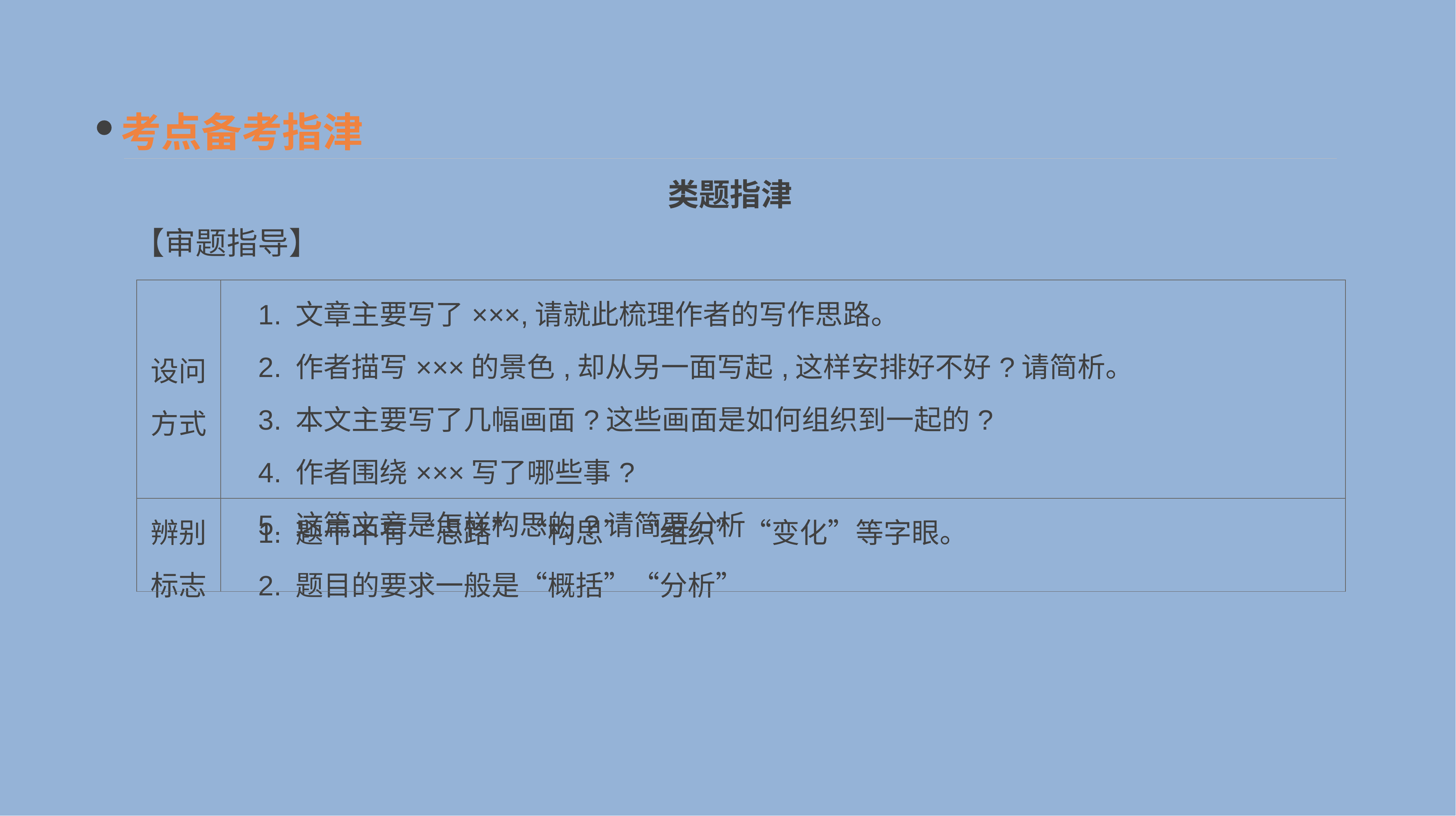

考点备考指津

类题指津
【审题指导】
| 设问 方式 | 1. 文章主要写了×××,请就此梳理作者的写作思路。 　2. 作者描写×××的景色,却从另一面写起,这样安排好不好?请简析。 　3. 本文主要写了几幅画面?这些画面是如何组织到一起的? 　4. 作者围绕×××写了哪些事? 　5. 这篇文章是怎样构思的?请简要分析 |
| --- | --- |
| 辨别 标志 | 1. 题干中有“思路”“构思”“组织”“变化”等字眼。 　2. 题目的要求一般是“概括”“分析” |